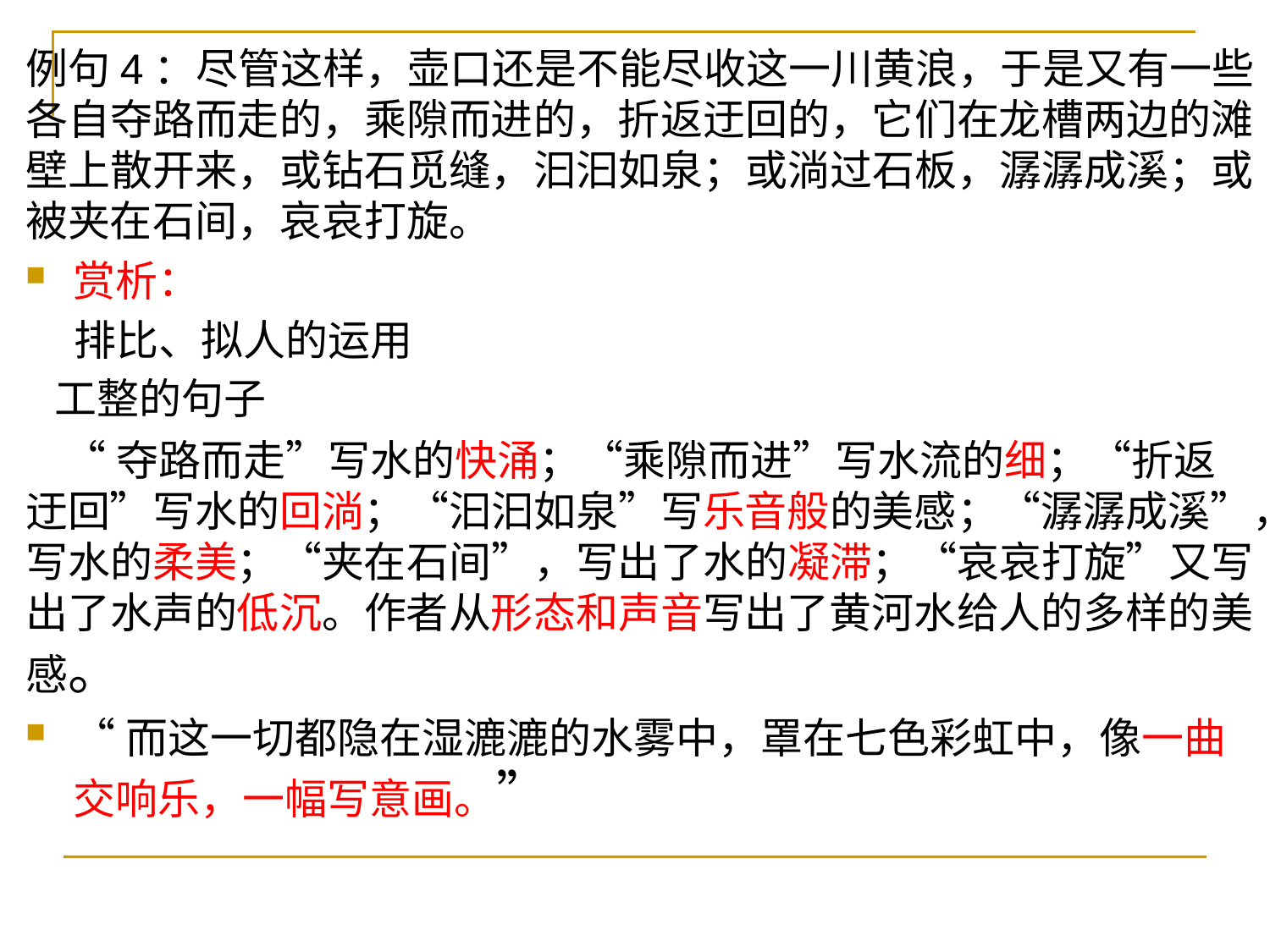

例句4：尽管这样，壶口还是不能尽收这一川黄浪，于是又有一些各自夺路而走的，乘隙而进的，折返迂回的，它们在龙槽两边的滩壁上散开来，或钻石觅缝，汩汩如泉；或淌过石板，潺潺成溪；或被夹在石间，哀哀打旋。
赏析：
    排比、拟人的运用
  工整的句子
    “夺路而走”写水的快涌；“乘隙而进”写水流的细；“折返迂回”写水的回淌；“汩汩如泉”写乐音般的美感；“潺潺成溪”，写水的柔美；“夹在石间”，写出了水的凝滞；“哀哀打旋”又写出了水声的低沉。作者从形态和声音写出了黄河水给人的多样的美感。
“而这一切都隐在湿漉漉的水雾中，罩在七色彩虹中，像一曲交响乐，一幅写意画。”